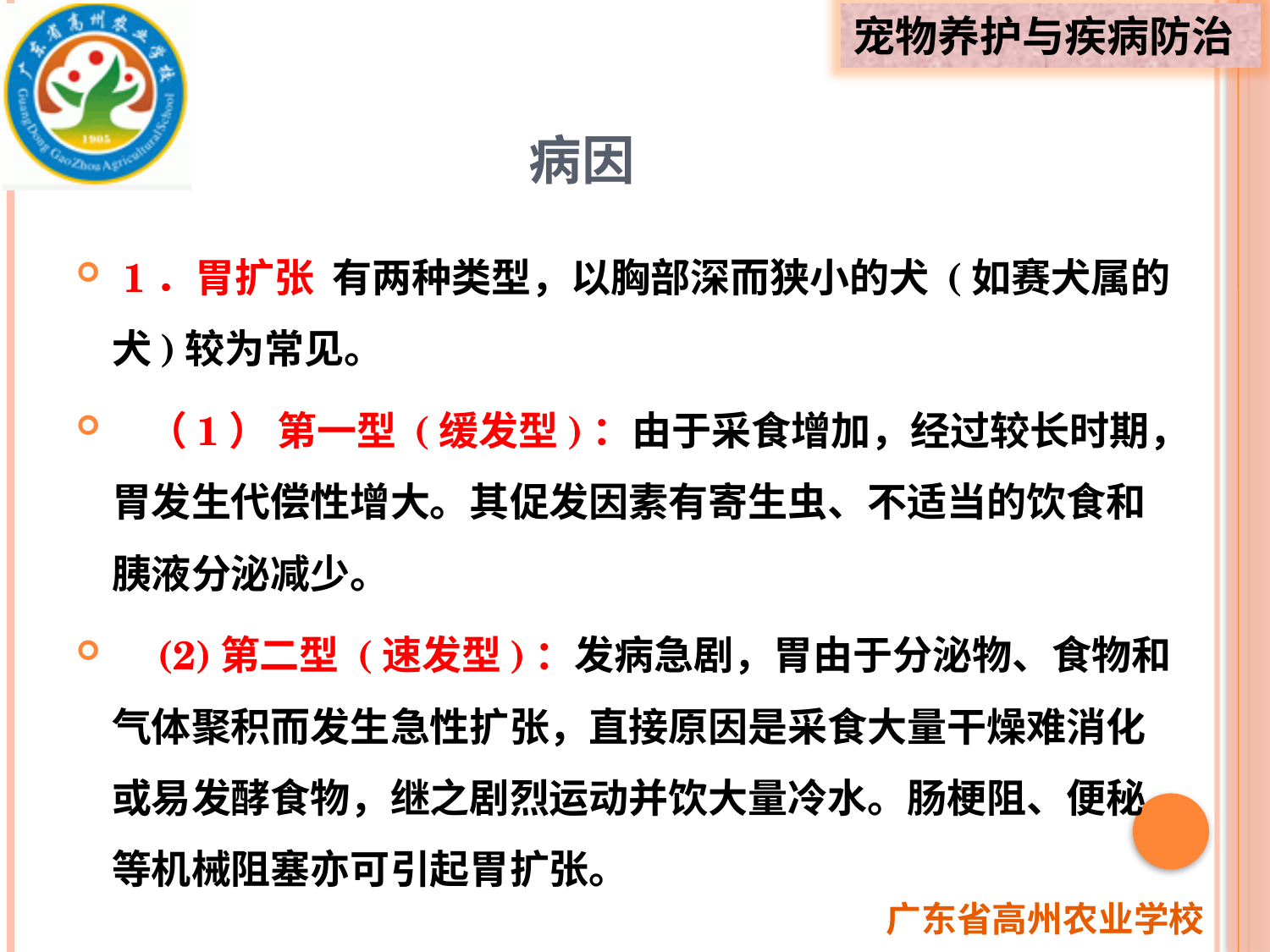

# 病因
 1．胃扩张  有两种类型，以胸部深而狭小的犬 (如赛犬属的犬)较为常见。
   （1） 第一型 (缓发型)：由于采食增加，经过较长时期，胃发生代偿性增大。其促发因素有寄生虫、不适当的饮食和胰液分泌减少。
    (2)第二型 (速发型)：发病急剧，胃由于分泌物、食物和气体聚积而发生急性扩张，直接原因是采食大量干燥难消化或易发酵食物，继之剧烈运动并饮大量冷水。肠梗阻、便秘等机械阻塞亦可引起胃扩张。